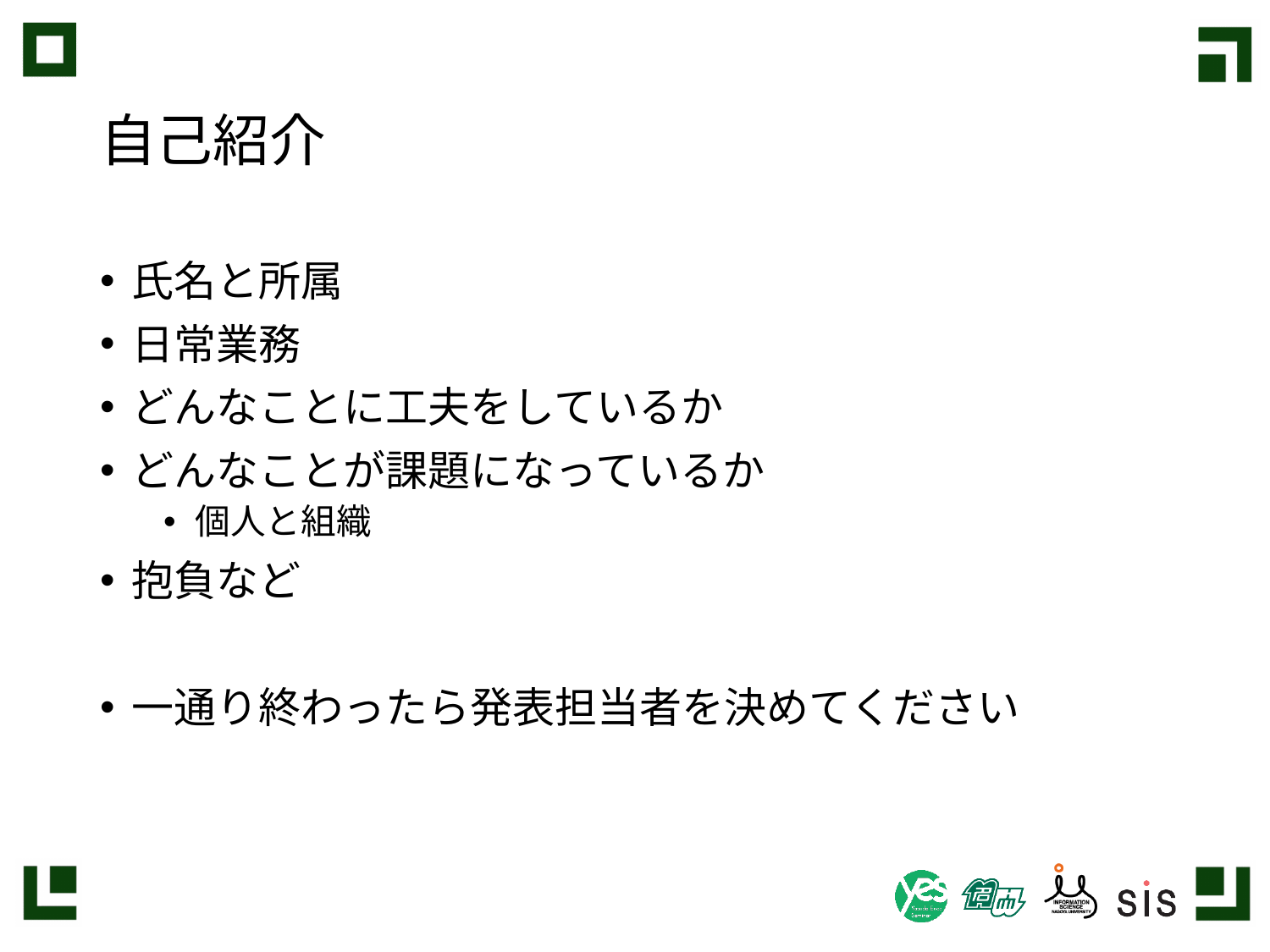

# 自己紹介
氏名と所属
日常業務
どんなことに工夫をしているか
どんなことが課題になっているか
個人と組織
抱負など

一通り終わったら発表担当者を決めてください